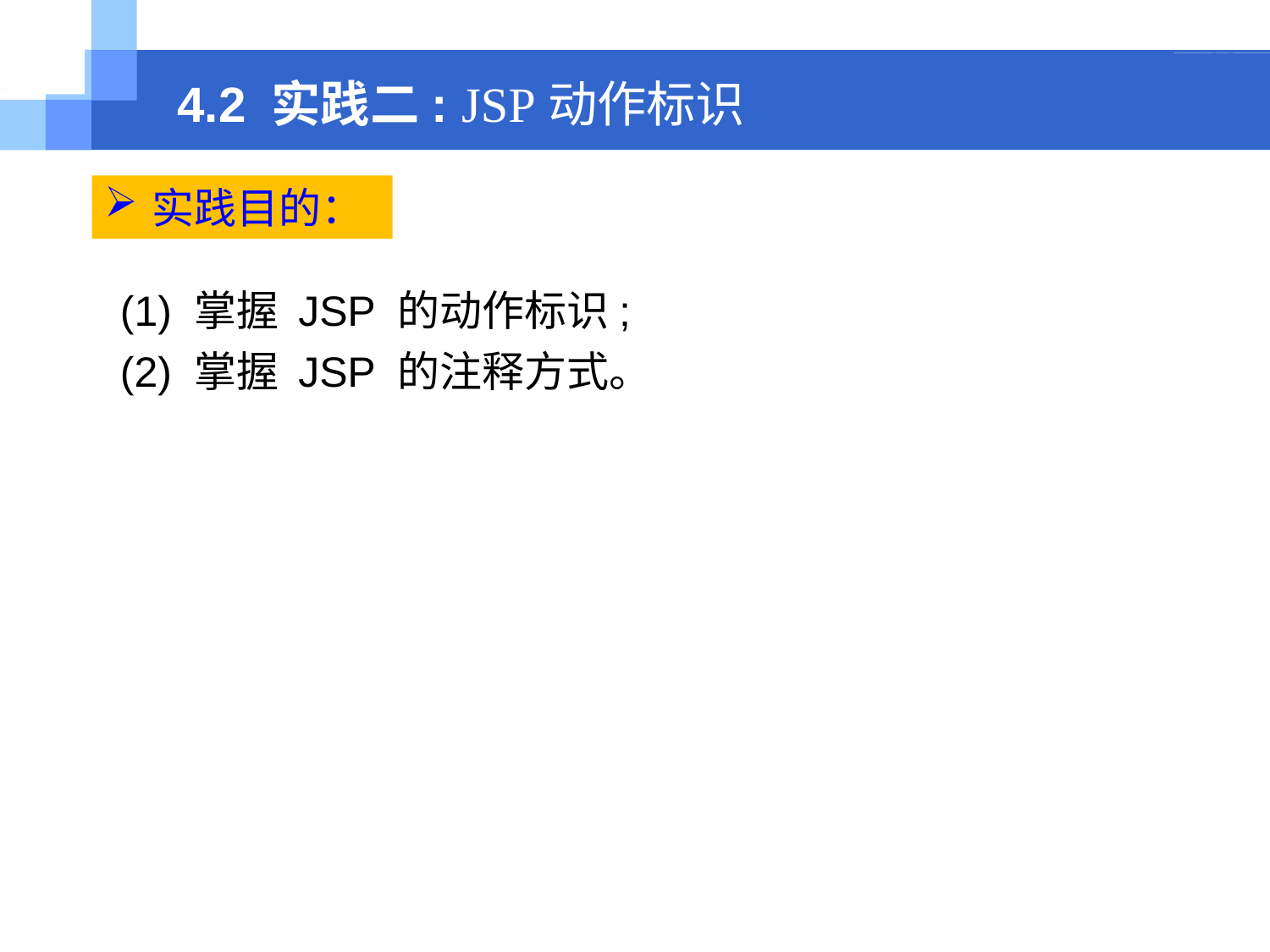

4.2 实践二: JSP动作标识
实践目的：
(1) 掌握 JSP 的动作标识;
(2) 掌握 JSP 的注释方式。